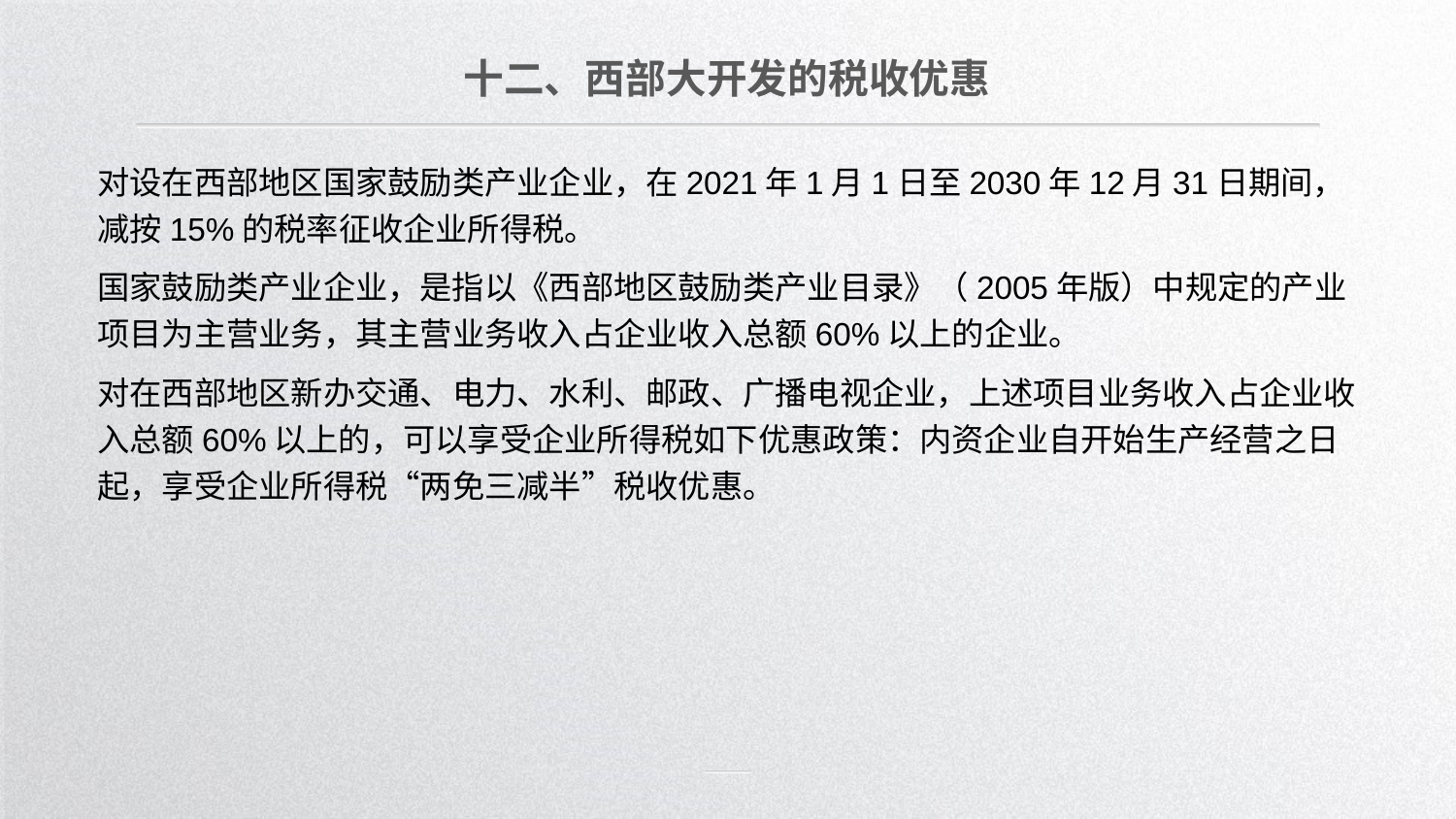

十二、西部大开发的税收优惠
对设在西部地区国家鼓励类产业企业，在2021年1月1日至2030年12月31日期间，减按15%的税率征收企业所得税。
国家鼓励类产业企业，是指以《西部地区鼓励类产业目录》（2005年版）中规定的产业项目为主营业务，其主营业务收入占企业收入总额60%以上的企业。
对在西部地区新办交通、电力、水利、邮政、广播电视企业，上述项目业务收入占企业收入总额60%以上的，可以享受企业所得税如下优惠政策：内资企业自开始生产经营之日起，享受企业所得税“两免三减半”税收优惠。